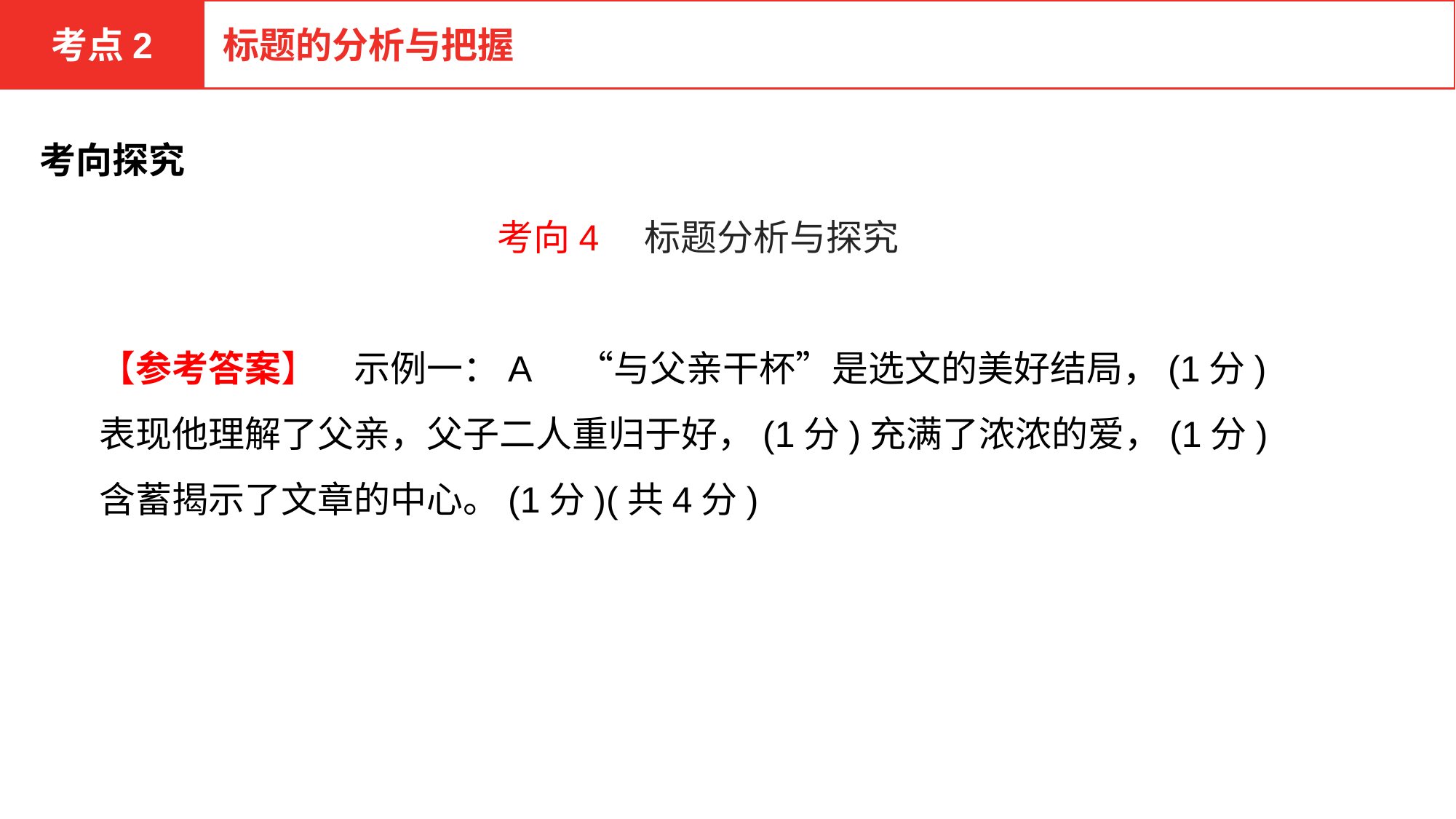

考点2
标题的分析与把握
考向探究
考向4　标题分析与探究

【参考答案】　示例一：A　“与父亲干杯”是选文的美好结局，(1分)表现他理解了父亲，父子二人重归于好，(1分)充满了浓浓的爱，(1分)含蓄揭示了文章的中心。(1分)(共4分)